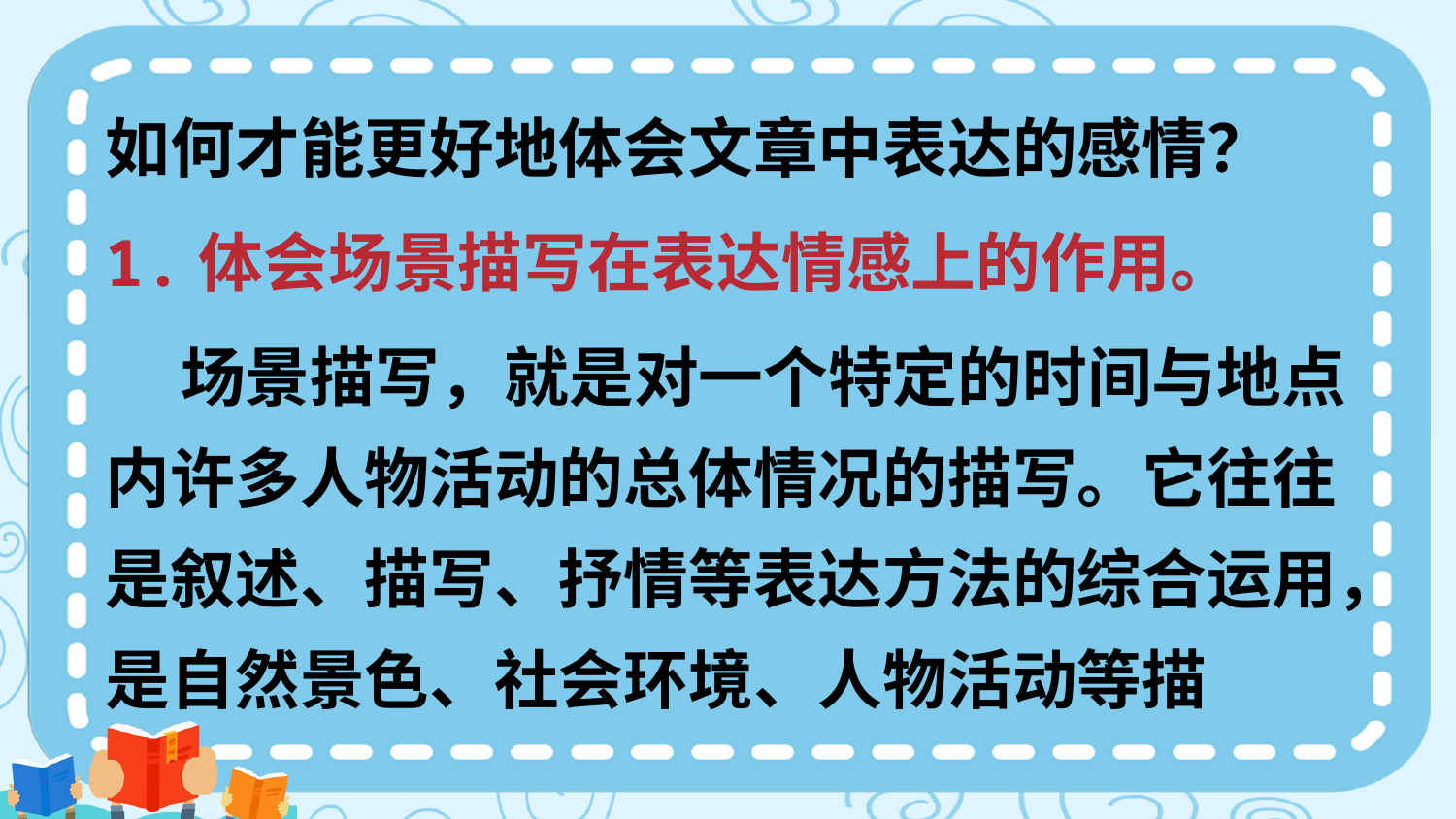

如何才能更好地体会文章中表达的感情？
1.体会场景描写在表达情感上的作用。
    场景描写，就是对一个特定的时间与地点内许多人物活动的总体情况的描写。它往往是叙述、描写、抒情等表达方法的综合运用，是自然景色、社会环境、人物活动等描